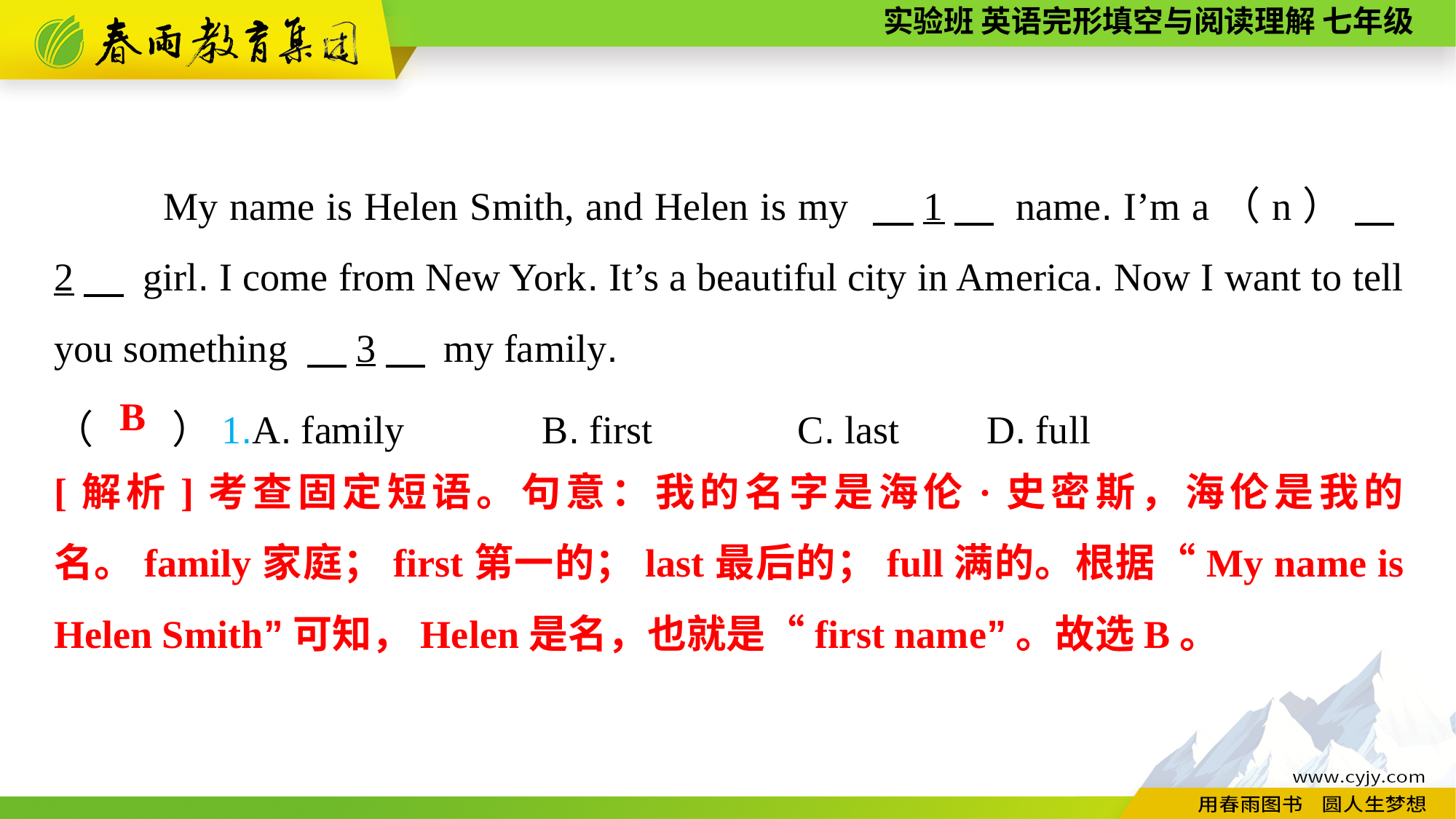

My name is Helen Smith, and Helen is my 　1　 name. I’m a（n） 　2　 girl. I come from New York. It’s a beautiful city in America. Now I want to tell you something 　3　 my family.
（　　）1.A. family              B. first	         C. last	      D. full
B
[解析]考查固定短语。句意：我的名字是海伦·史密斯，海伦是我的名。family家庭；first第一的；last最后的；full满的。根据“My name is Helen Smith”可知，Helen是名，也就是“first name”。故选B。